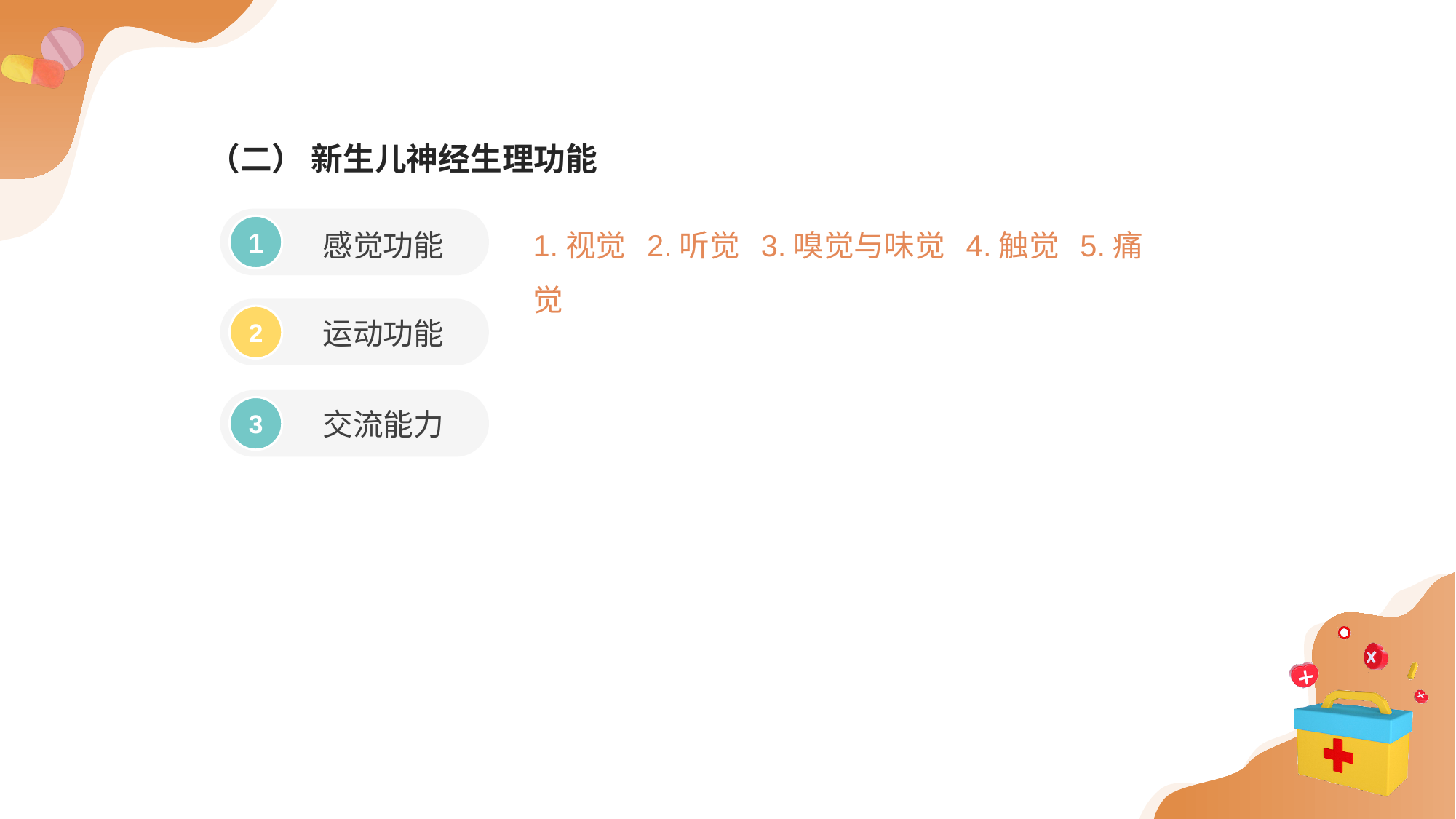

（二） 新生儿神经生理功能
感觉功能
1.视觉  2.听觉  3.嗅觉与味觉  4.触觉  5.痛觉

1
运动功能

2
交流能力

3